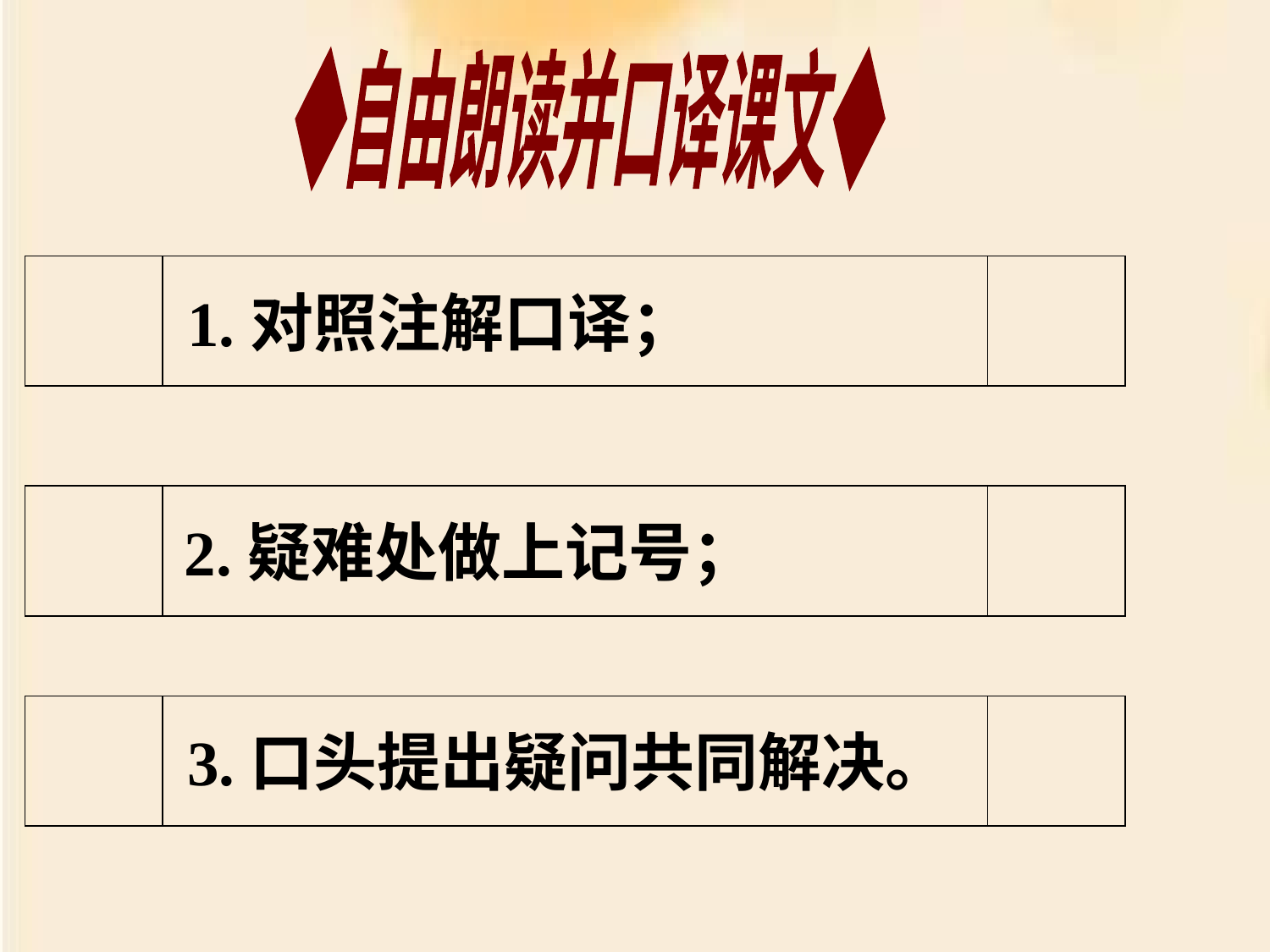

◆自由朗读并口译课文◆

1.对照注解口译；

2.疑难处做上记号；

3.口头提出疑问共同解决。